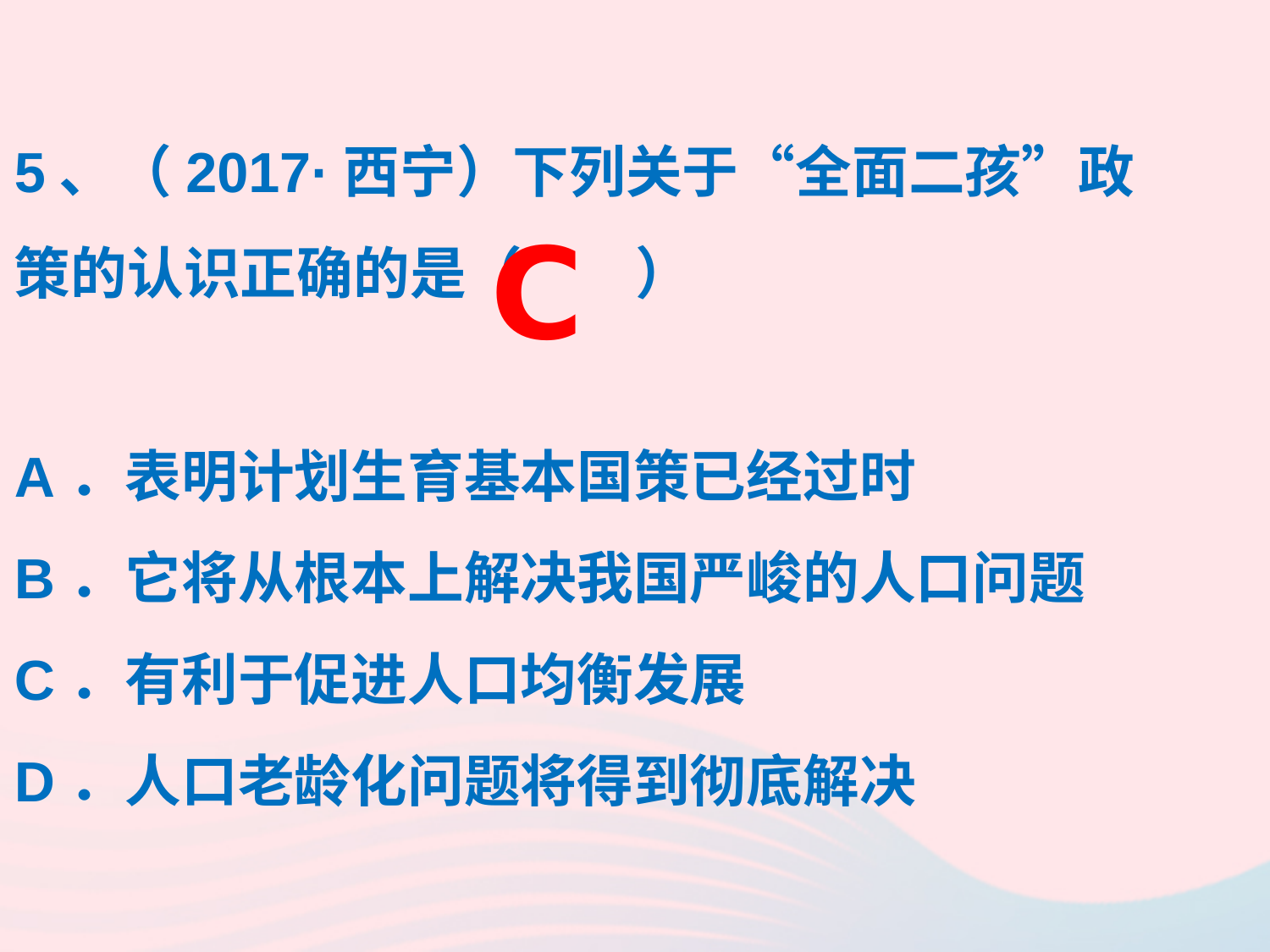

5、（2017·西宁）下列关于“全面二孩”政策的认识正确的是（　　）

A．表明计划生育基本国策已经过时
B．它将从根本上解决我国严峻的人口问题
C．有利于促进人口均衡发展
D．人口老龄化问题将得到彻底解决
C